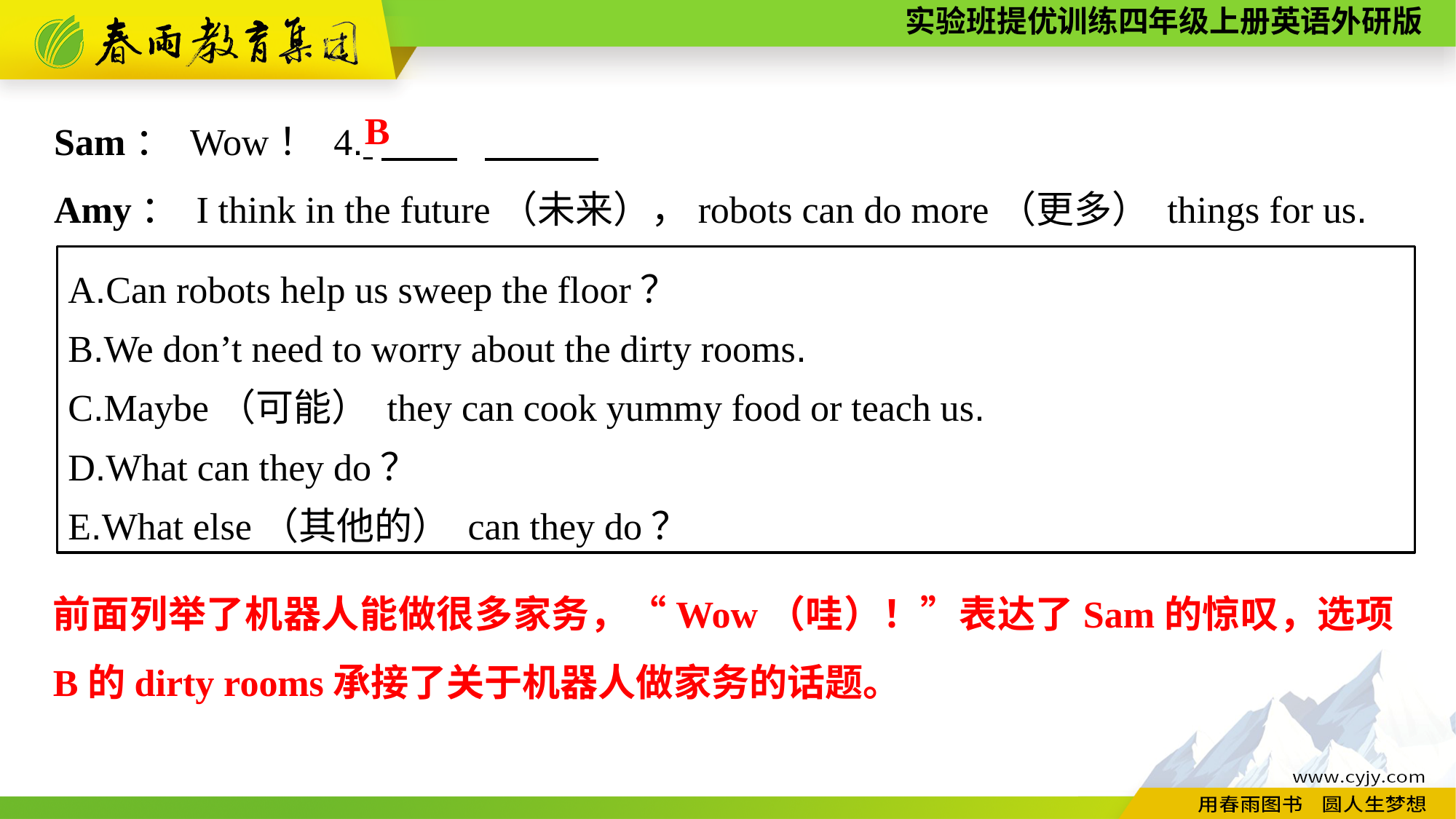

Sam： Wow！ 4. 　　.
Amy： I think in the future（未来），robots can do more（更多） things for us.
B
A.Can robots help us sweep the floor？
B.We don’t need to worry about the dirty rooms.
C.Maybe（可能） they can cook yummy food or teach us.
D.What can they do？
E.What else（其他的） can they do？
前面列举了机器人能做很多家务，“Wow（哇）！”表达了Sam的惊叹，选项B的dirty rooms承接了关于机器人做家务的话题。